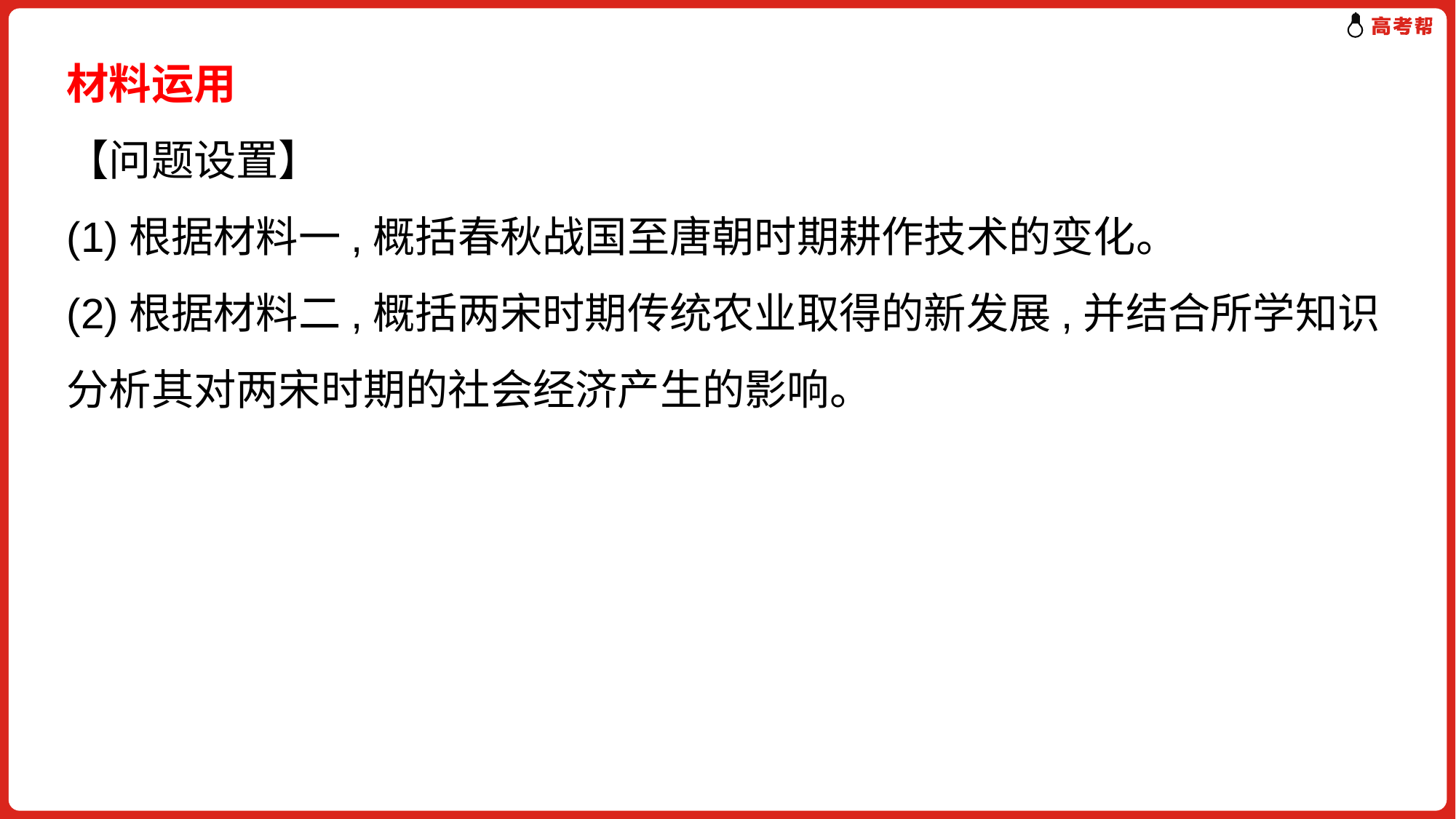

材料运用
【问题设置】
(1)根据材料一,概括春秋战国至唐朝时期耕作技术的变化。
(2)根据材料二,概括两宋时期传统农业取得的新发展,并结合所学知识分析其对两宋时期的社会经济产生的影响。